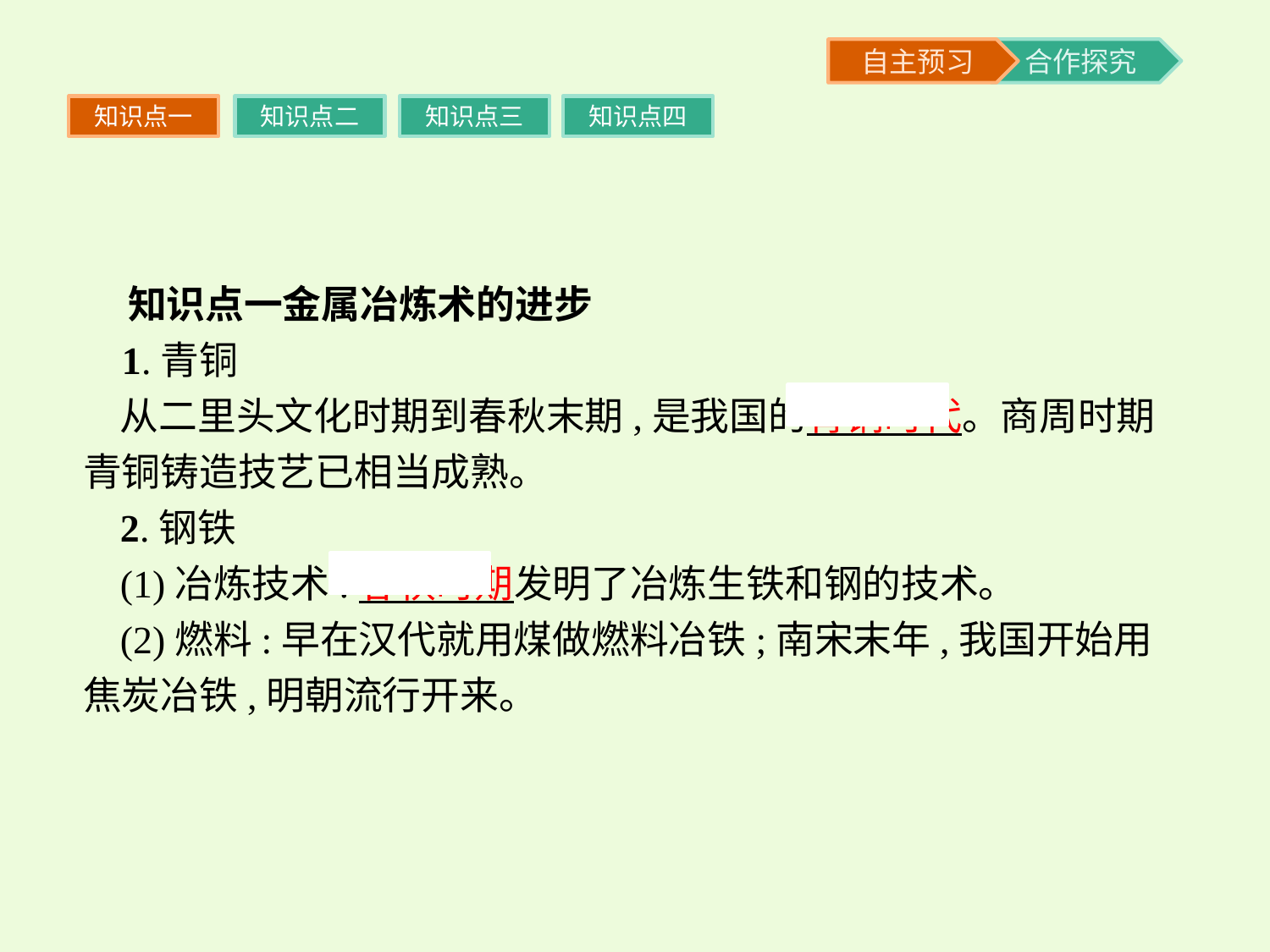

知识点一
知识点二
知识点三
知识点四
    知识点一金属冶炼术的进步
    1.青铜
从二里头文化时期到春秋末期,是我国的青铜时代。商周时期青铜铸造技艺已相当成熟。
2.钢铁
(1)冶炼技术:春秋时期发明了冶炼生铁和钢的技术。
(2)燃料:早在汉代就用煤做燃料冶铁;南宋末年,我国开始用焦炭冶铁,明朝流行开来。